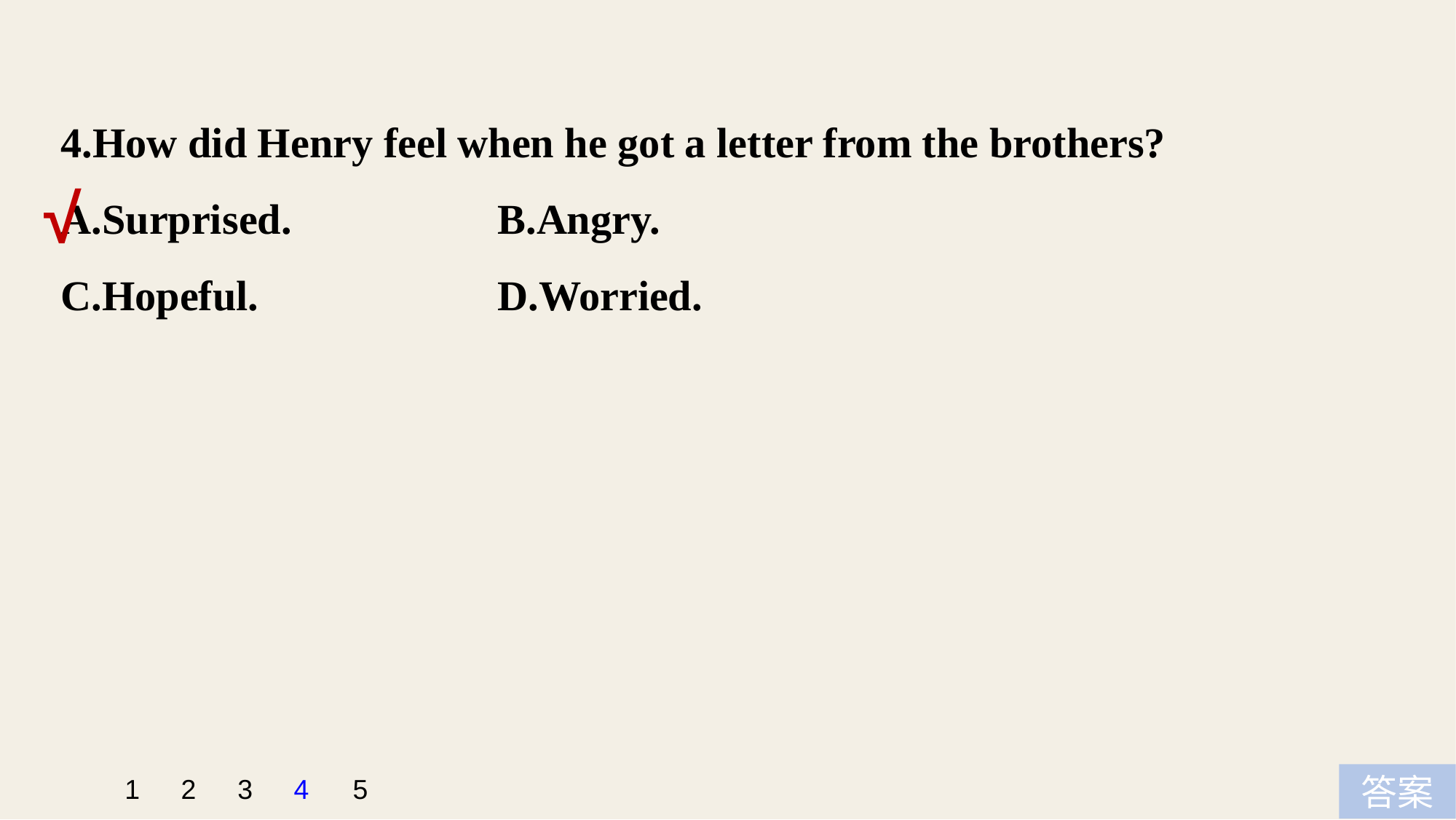

4.How did Henry feel when he got a letter from the brothers?
A.Surprised.  		B.Angry.
C.Hopeful.  		D.Worried.
√
5
1
2
3
4
答案